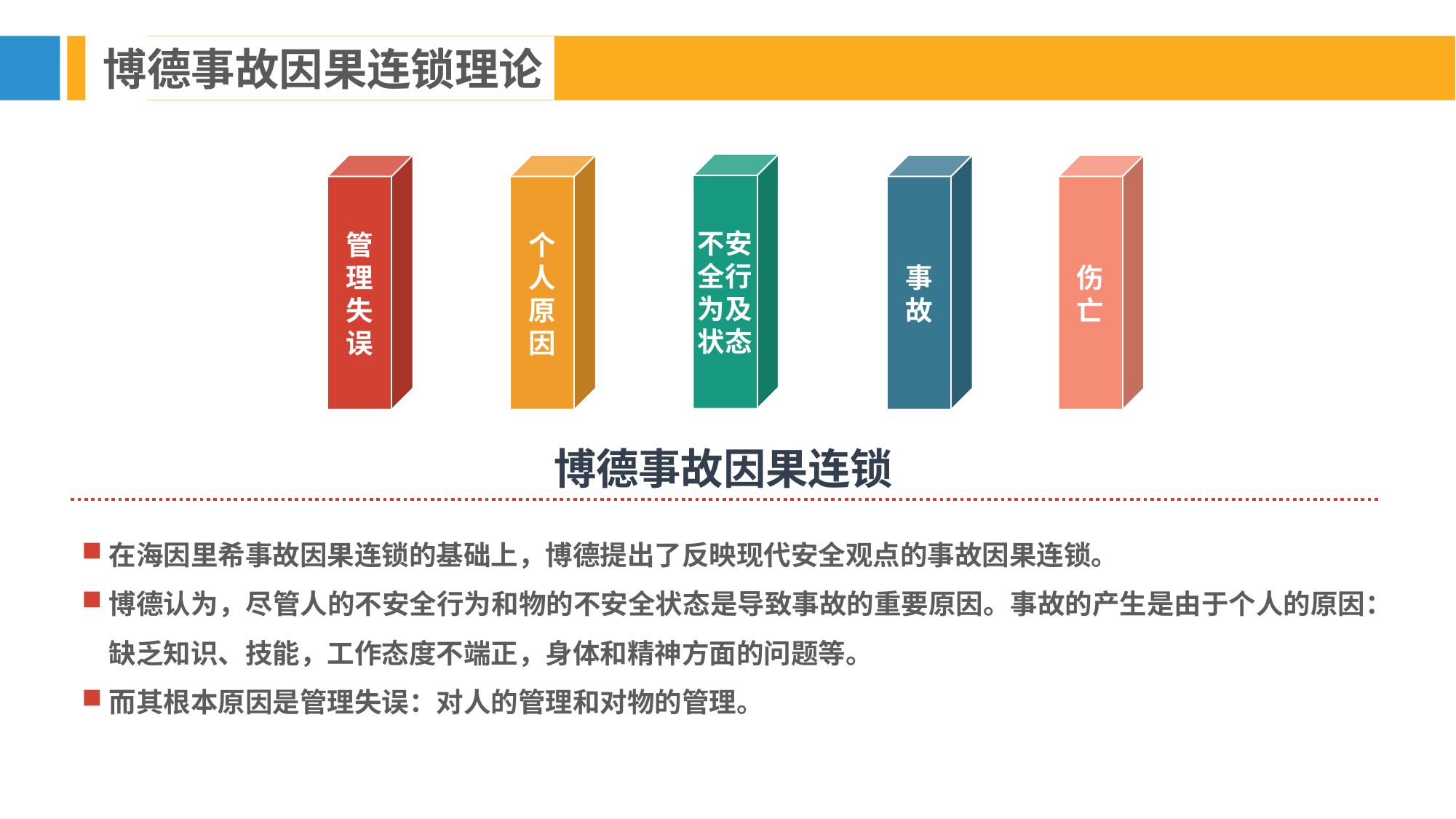

博德事故因果连锁理论

不安
全行
为及
状态

管
理
失
误
个
人
原
因
事
故
伤
亡
博德事故因果连锁
在海因里希事故因果连锁的基础上，博德提出了反映现代安全观点的事故因果连锁。
博德认为，尽管人的不安全行为和物的不安全状态是导致事故的重要原因。事故的产生是由于个人的原因：缺乏知识、技能，工作态度不端正，身体和精神方面的问题等。
而其根本原因是管理失误：对人的管理和对物的管理。